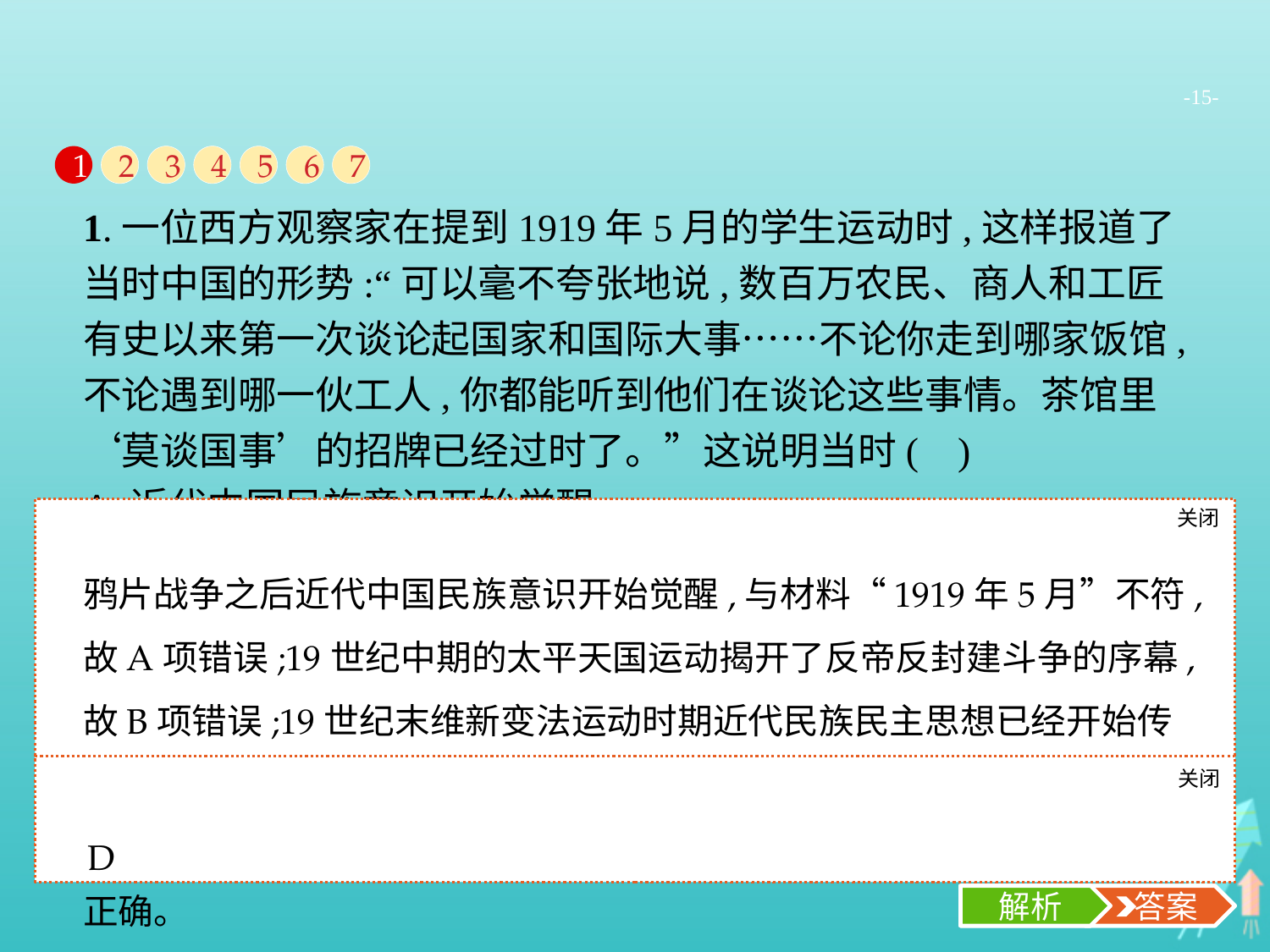

-15-
1
2
3
4
5
6
7
1.一位西方观察家在提到1919年5月的学生运动时,这样报道了当时中国的形势:“可以毫不夸张地说,数百万农民、商人和工匠有史以来第一次谈论起国家和国际大事……不论你走到哪家饭馆,不论遇到哪一伙工人,你都能听到他们在谈论这些事情。茶馆里‘莫谈国事’的招牌已经过时了。”这说明当时(    )
A.近代中国民族意识开始觉醒
B.揭开了反帝反封建斗争的序幕
C.近代民族民主思想开始传播
D.各阶层民众广泛关注社会运动

关闭
解析

鸦片战争之后近代中国民族意识开始觉醒,与材料“1919年5月”不符,故A项错误;19世纪中期的太平天国运动揭开了反帝反封建斗争的序幕,故B项错误;19世纪末维新变法运动时期近代民族民主思想已经开始传播,故C项错误;根据材料“数百万农民、商人和工匠有史以来第一次谈论起国家和国际大事”,可知各阶层民众广泛关注社会运动,故D项正确。

关闭
解析
  答案

D
解析
  答案